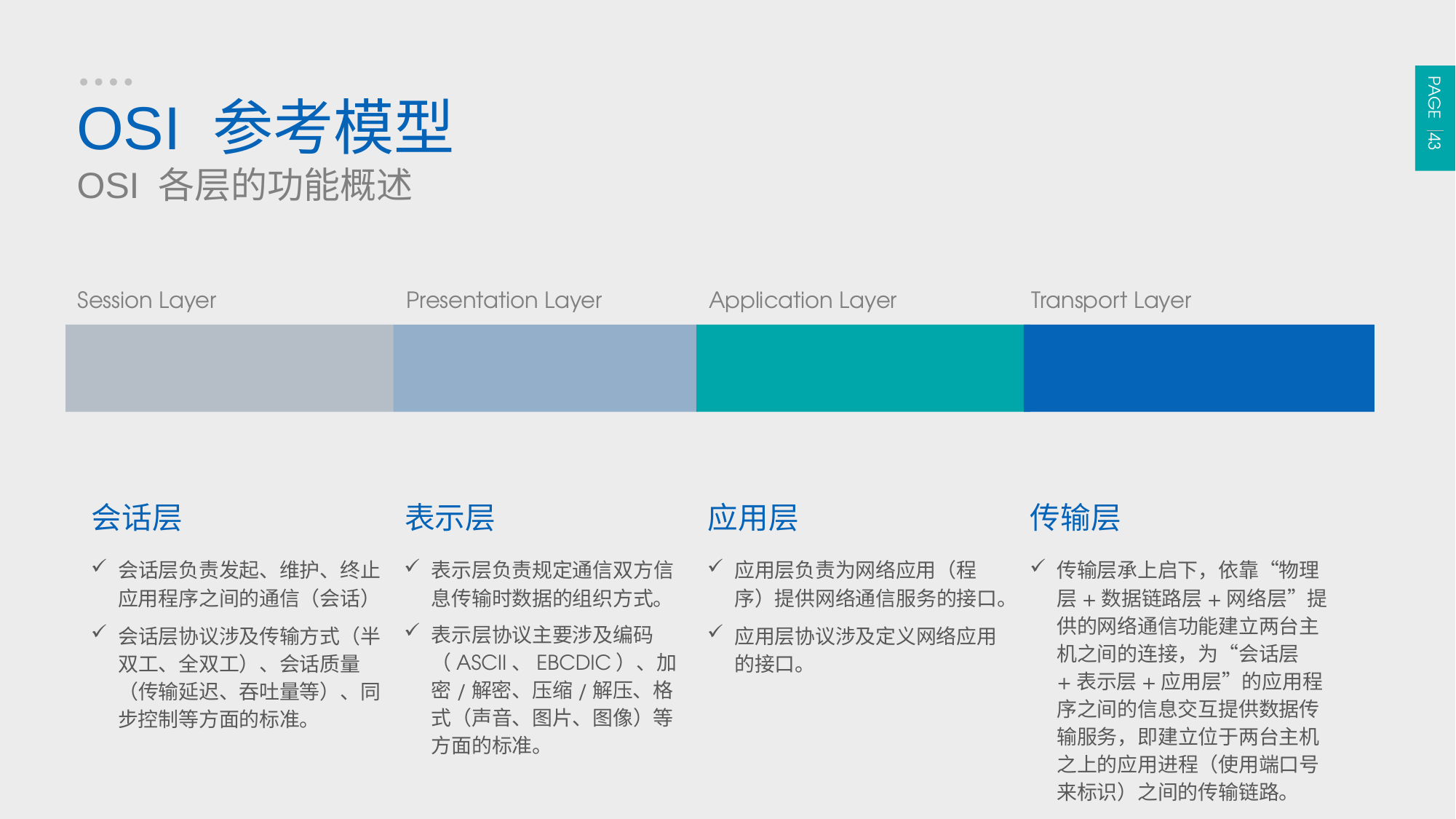

PAGE   43
OSI 参考模型
OSI 各层的功能概述
Session Layer

Presentation Layer

Application Layer

Transport Layer

表示层
表示层负责规定通信双方信息传输时数据的组织方式。
表示层协议主要涉及编码（ASCII、EBCDIC）、加密/解密、压缩/解压、格式（声音、图片、图像）等方面的标准。
传输层
传输层承上启下，依靠“物理层+数据链路层+网络层”提供的网络通信功能建立两台主机之间的连接，为“会话层+表示层+应用层”的应用程序之间的信息交互提供数据传输服务，即建立位于两台主机之上的应用进程（使用端口号来标识）之间的传输链路。
应用层
应用层负责为网络应用（程序）提供网络通信服务的接口。
应用层协议涉及定义网络应用的接口。
会话层
会话层负责发起、维护、终止应用程序之间的通信（会话）
会话层协议涉及传输方式（半双工、全双工）、会话质量（传输延迟、吞吐量等）、同步控制等方面的标准。